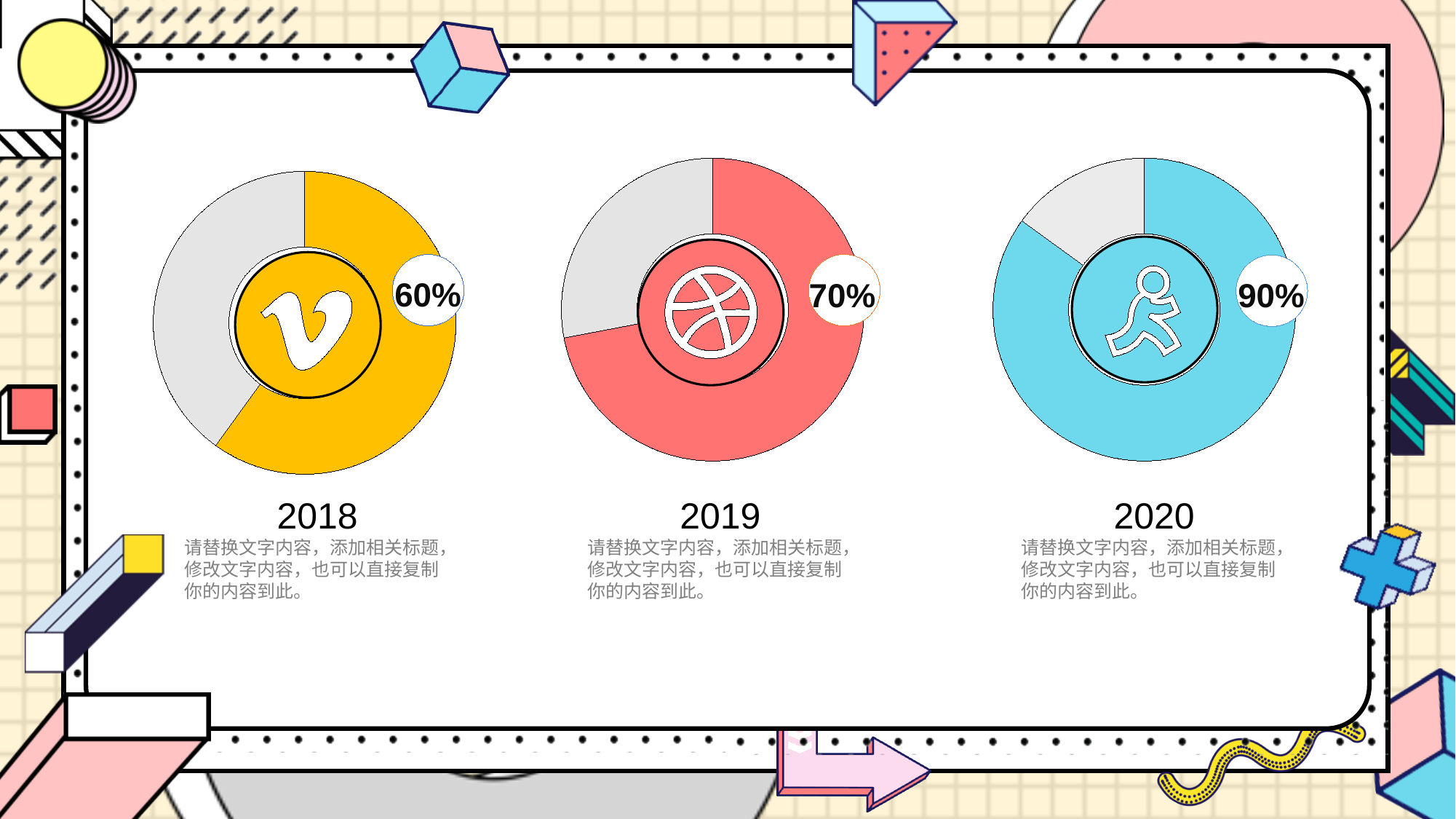

### Chart

| Category | Sales |
|---|---|
| 1st Qtr | 72.0 |
| 2nd Qtr | 28.0 |

70%

### Chart

| Category | Sales |
|---|---|
| 1st Qtr | 85.0 |
| 2nd Qtr | 15.0 |

90%

### Chart

| Category | Sales |
|---|---|
| 1st Qtr | 60.0 |
| 2nd Qtr | 40.0 |

60%
2018
请替换文字内容，添加相关标题，修改文字内容，也可以直接复制你的内容到此。
2019
请替换文字内容，添加相关标题，修改文字内容，也可以直接复制你的内容到此。
2020
请替换文字内容，添加相关标题，修改文字内容，也可以直接复制你的内容到此。